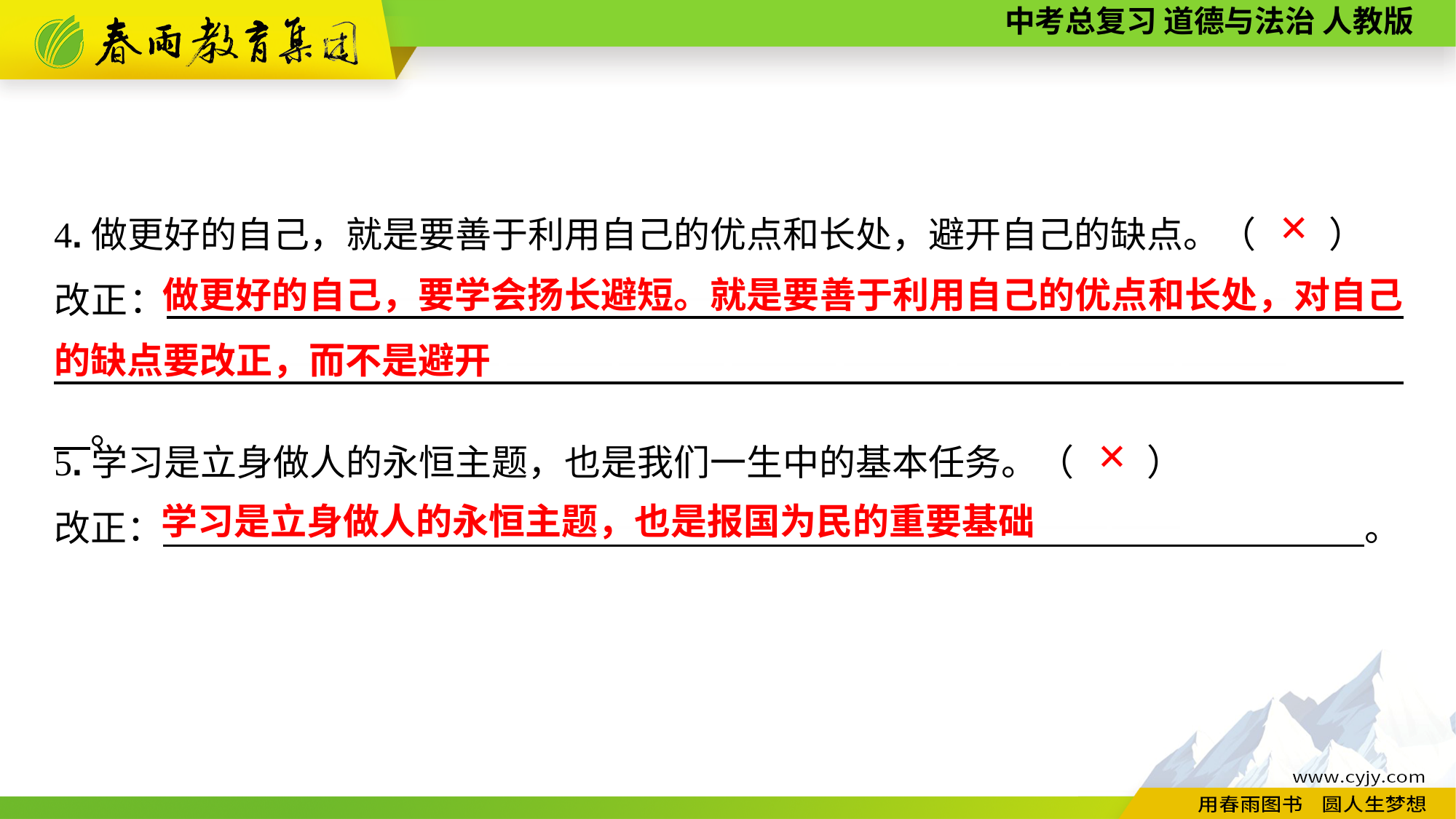

4.做更好的自己，就是要善于利用自己的优点和长处，避开自己的缺点。（　　）
改正：　　　———————————————————————————————————————————————————————————————　　　　。
✕
            做更好的自己，要学会扬长避短。就是要善于利用自己的优点和长处，对自己的缺点要改正，而不是避开
5.学习是立身做人的永恒主题，也是我们一生中的基本任务。（　　）
改正：　　——————————————————————————　　　　　。
✕
            学习是立身做人的永恒主题，也是报国为民的重要基础